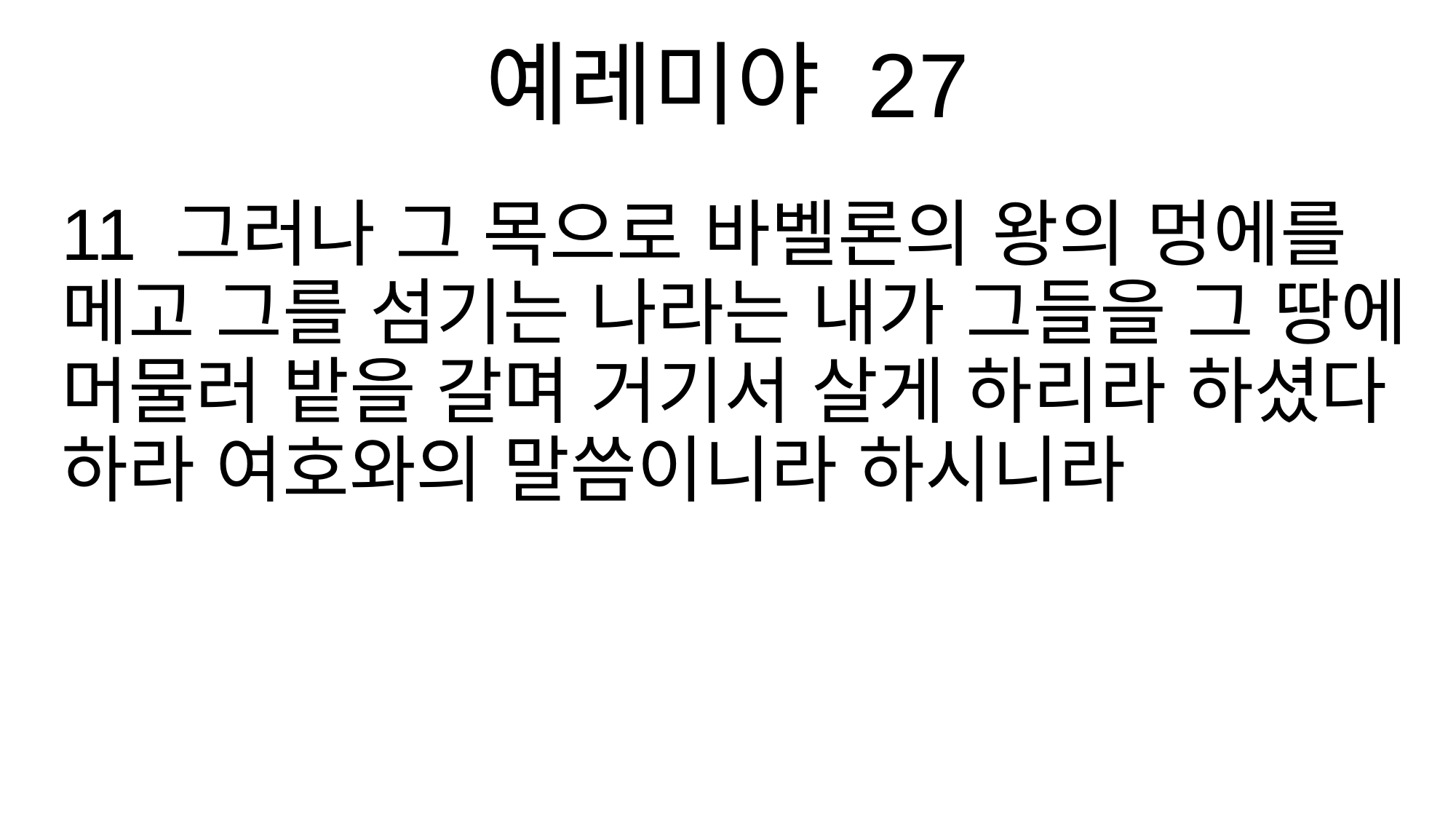

예레미야 27
11 그러나 그 목으로 바벨론의 왕의 멍에를 메고 그를 섬기는 나라는 내가 그들을 그 땅에 머물러 밭을 갈며 거기서 살게 하리라 하셨다 하라 여호와의 말씀이니라 하시니라